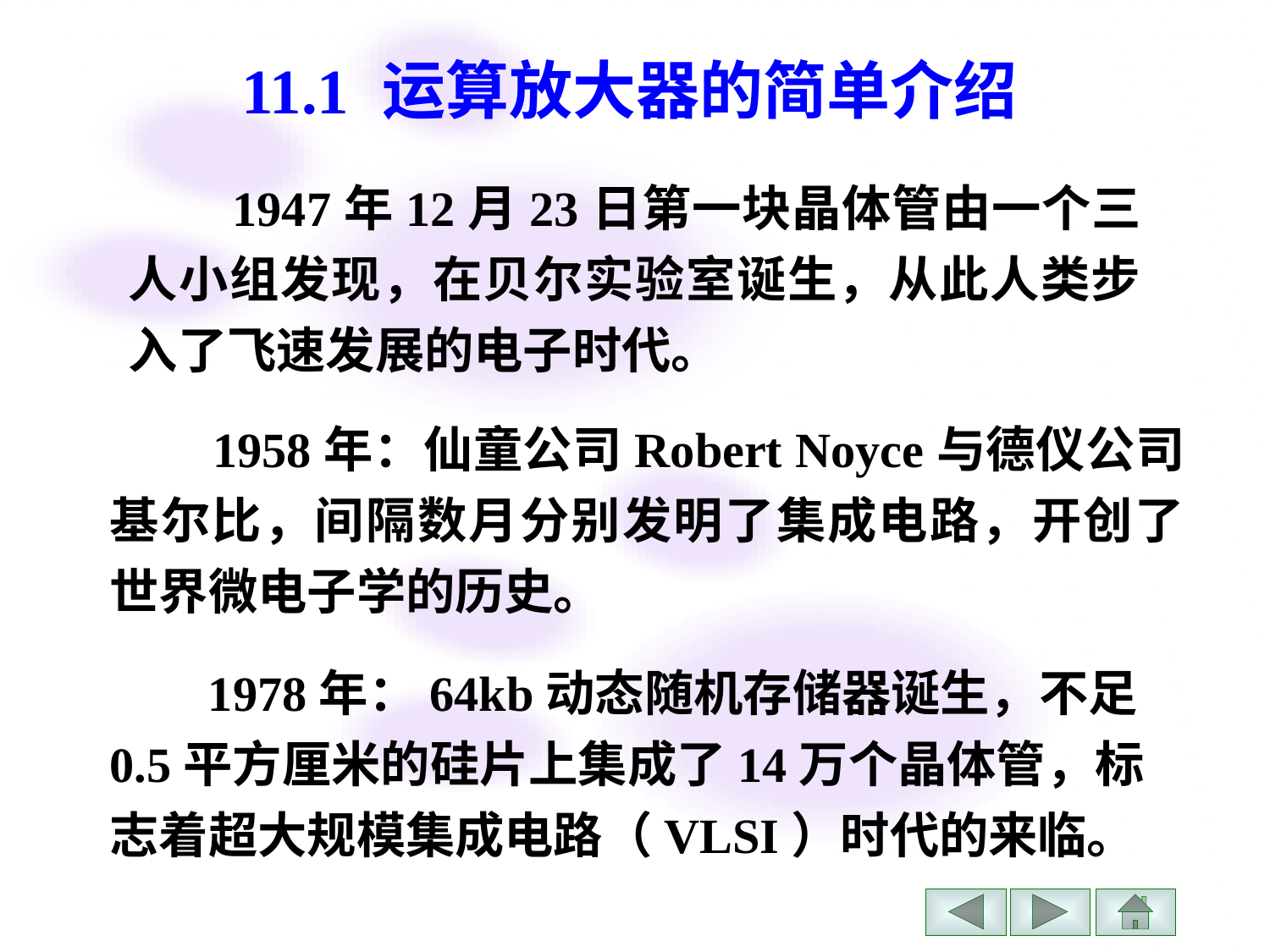

# 11.1 运算放大器的简单介绍
        1947年12月23日第一块晶体管由一个三人小组发现，在贝尔实验室诞生，从此人类步入了飞速发展的电子时代。
        1958年：仙童公司Robert Noyce与德仪公司基尔比，间隔数月分别发明了集成电路，开创了世界微电子学的历史。
        1978年：64kb动态随机存储器诞生，不足0.5平方厘米的硅片上集成了14万个晶体管，标志着超大规模集成电路（VLSI）时代的来临。